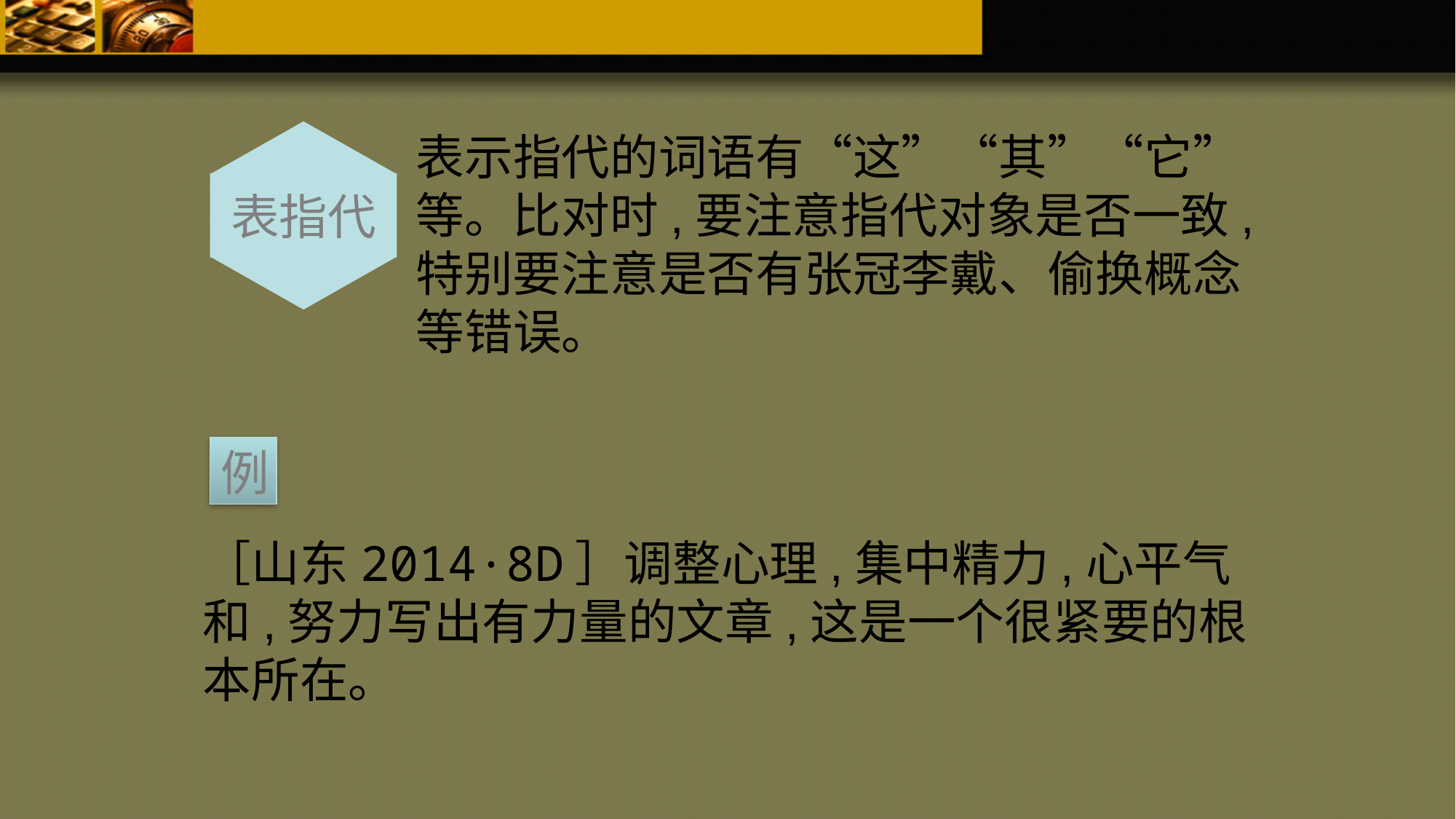

表指代
表示指代的词语有“这”“其”“它”等。比对时,要注意指代对象是否一致,特别要注意是否有张冠李戴、偷换概念等错误。
例
［山东2014·8D］调整心理,集中精力,心平气和,努力写出有力量的文章,这是一个很紧要的根本所在。